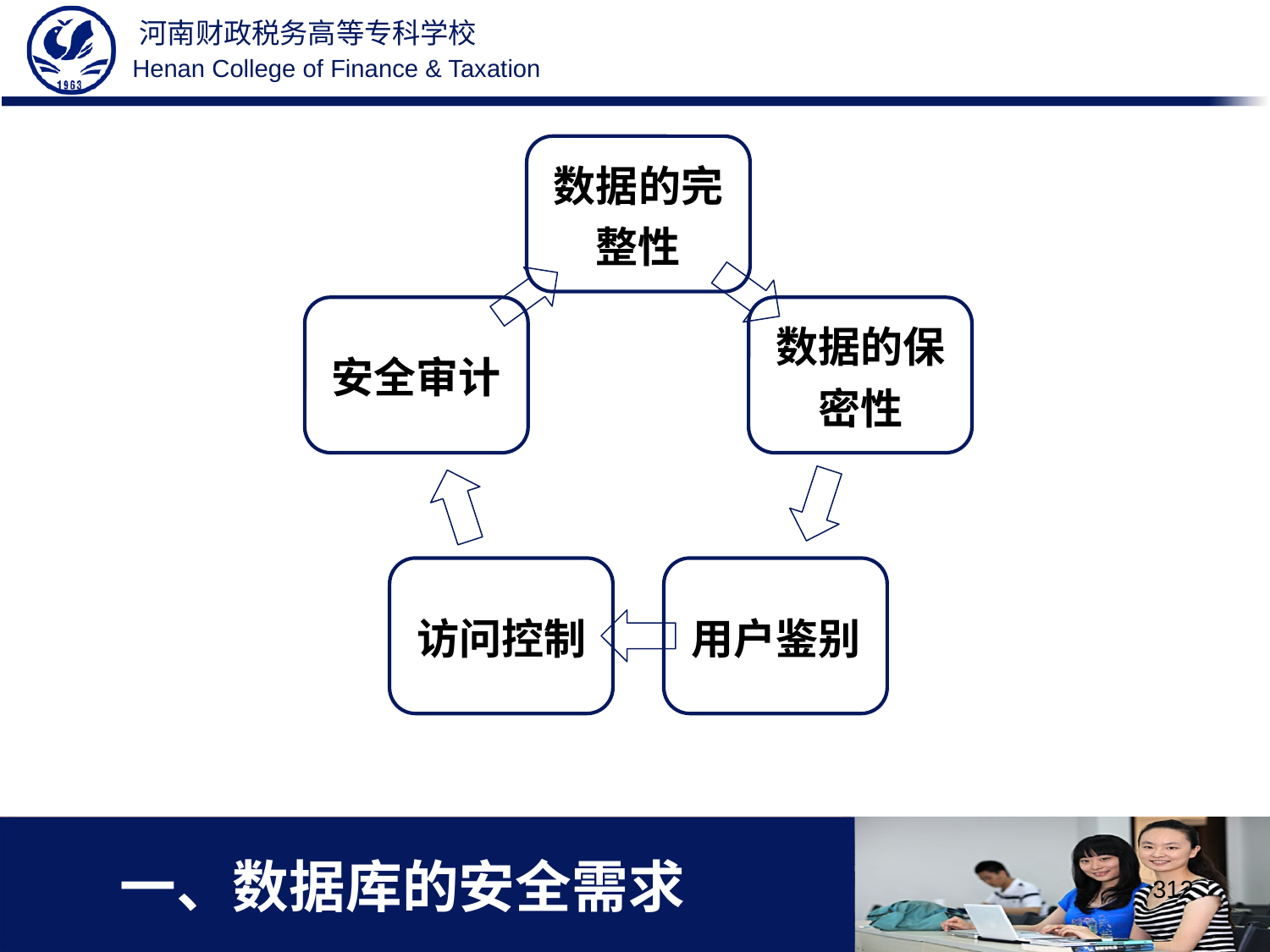

数据的完整性
数据的保密性
用户鉴别
访问控制
安全审计
# 一、数据库的安全需求
312